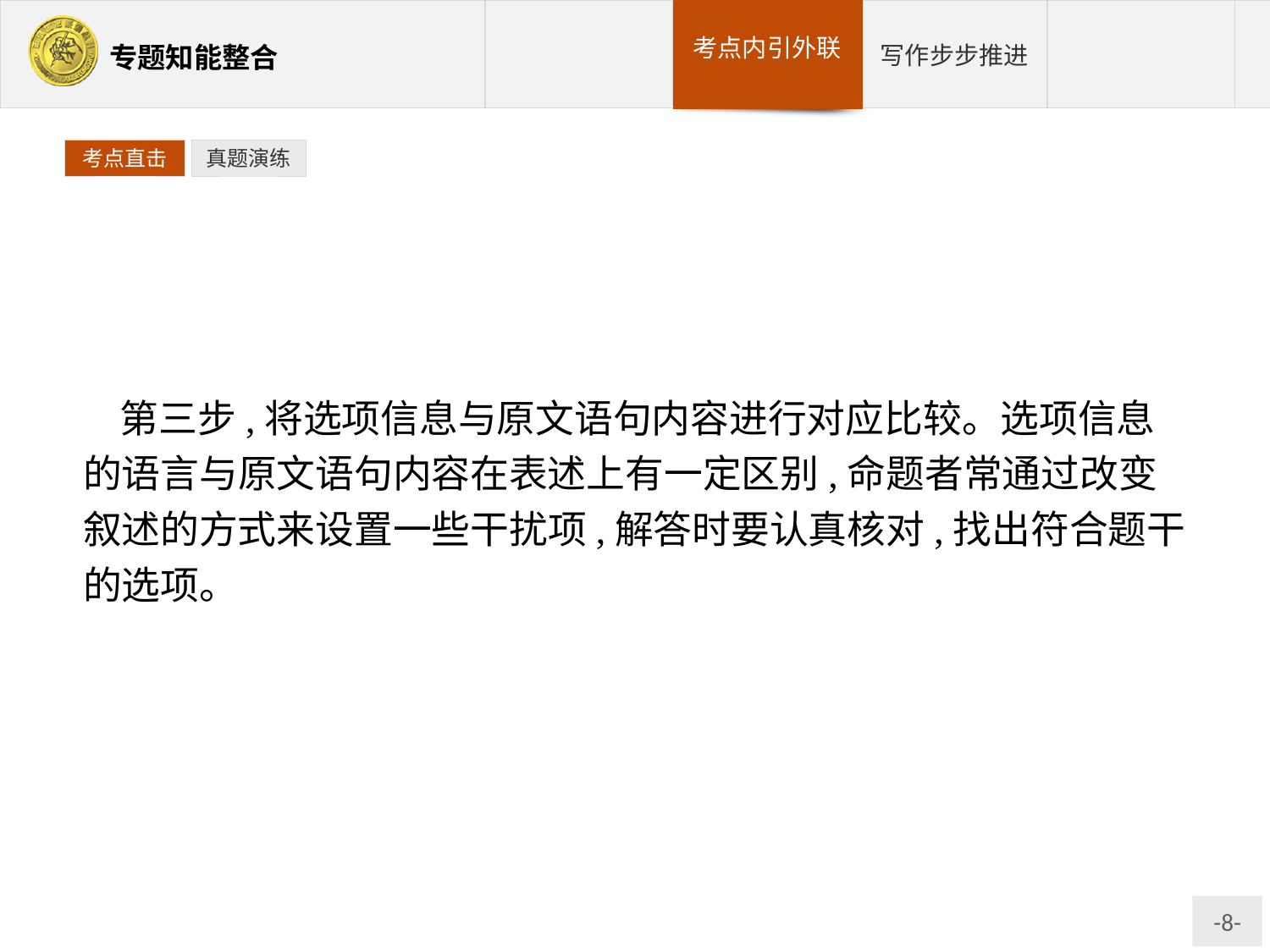

考点直击
真题演练
第三步,将选项信息与原文语句内容进行对应比较。选项信息的语言与原文语句内容在表述上有一定区别,命题者常通过改变叙述的方式来设置一些干扰项,解答时要认真核对,找出符合题干的选项。